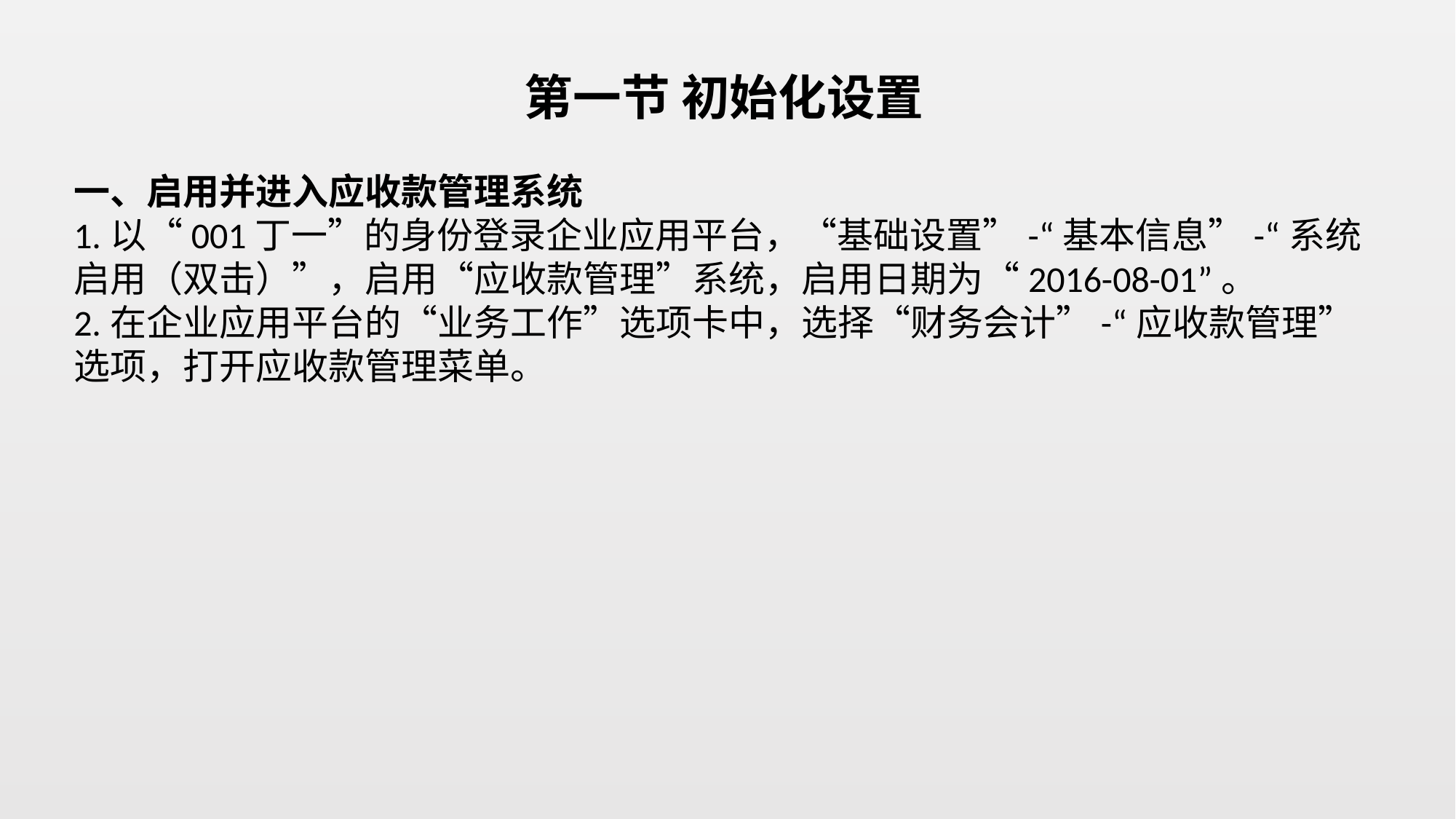

第一节 初始化设置

一、启用并进入应收款管理系统
1.以“001丁一”的身份登录企业应用平台，“基础设置”-“基本信息”-“系统启用（双击）”，启用“应收款管理”系统，启用日期为“2016-08-01”。
2.在企业应用平台的“业务工作”选项卡中，选择“财务会计”-“应收款管理”选项，打开应收款管理菜单。